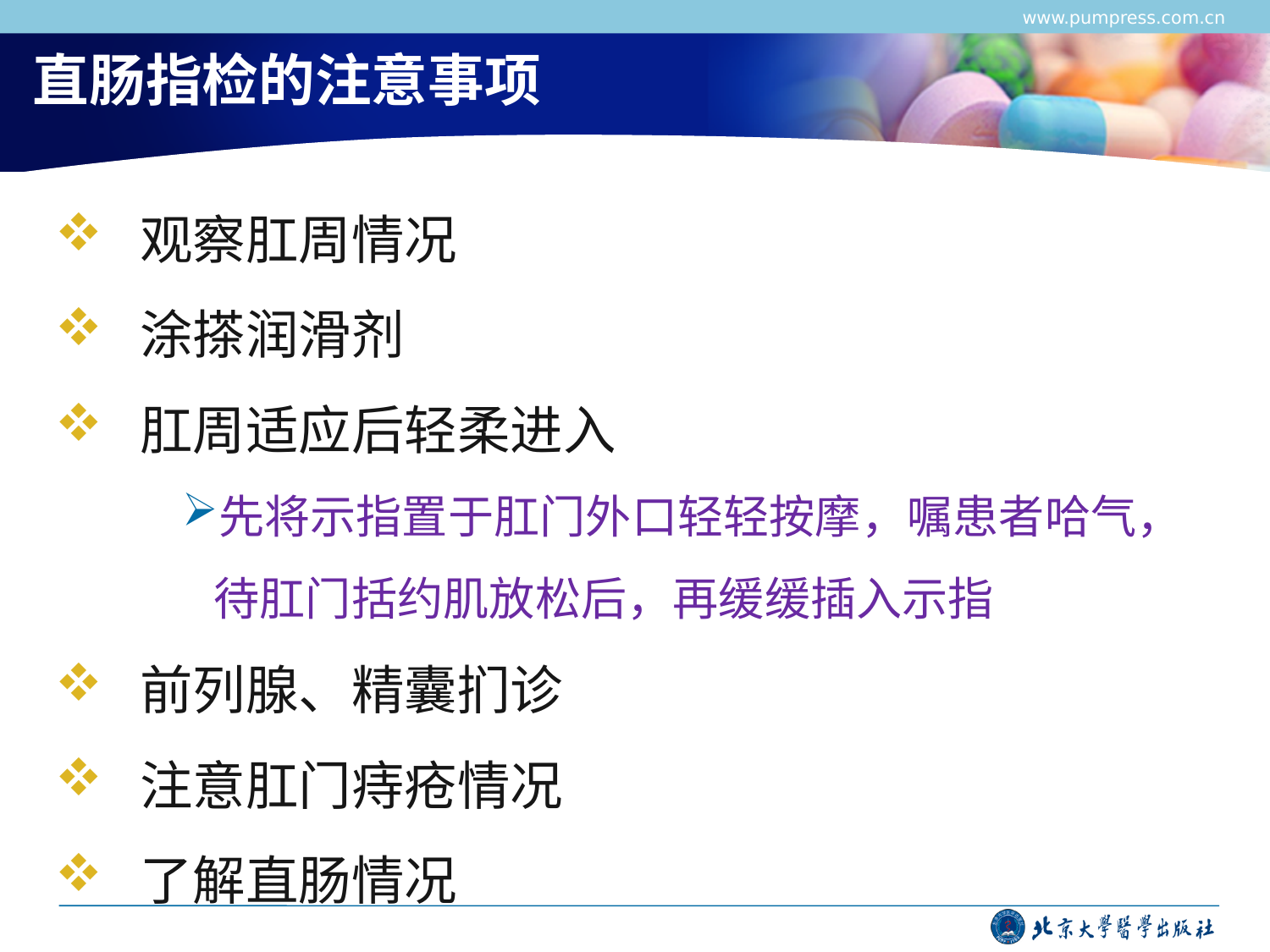

www.pumpress.com.cn
# 直肠指检的注意事项
  观察肛周情况
  涂搽润滑剂
  肛周适应后轻柔进入
先将示指置于肛门外口轻轻按摩，嘱患者哈气，待肛门括约肌放松后，再缓缓插入示指
  前列腺、精囊扪诊
  注意肛门痔疮情况
  了解直肠情况